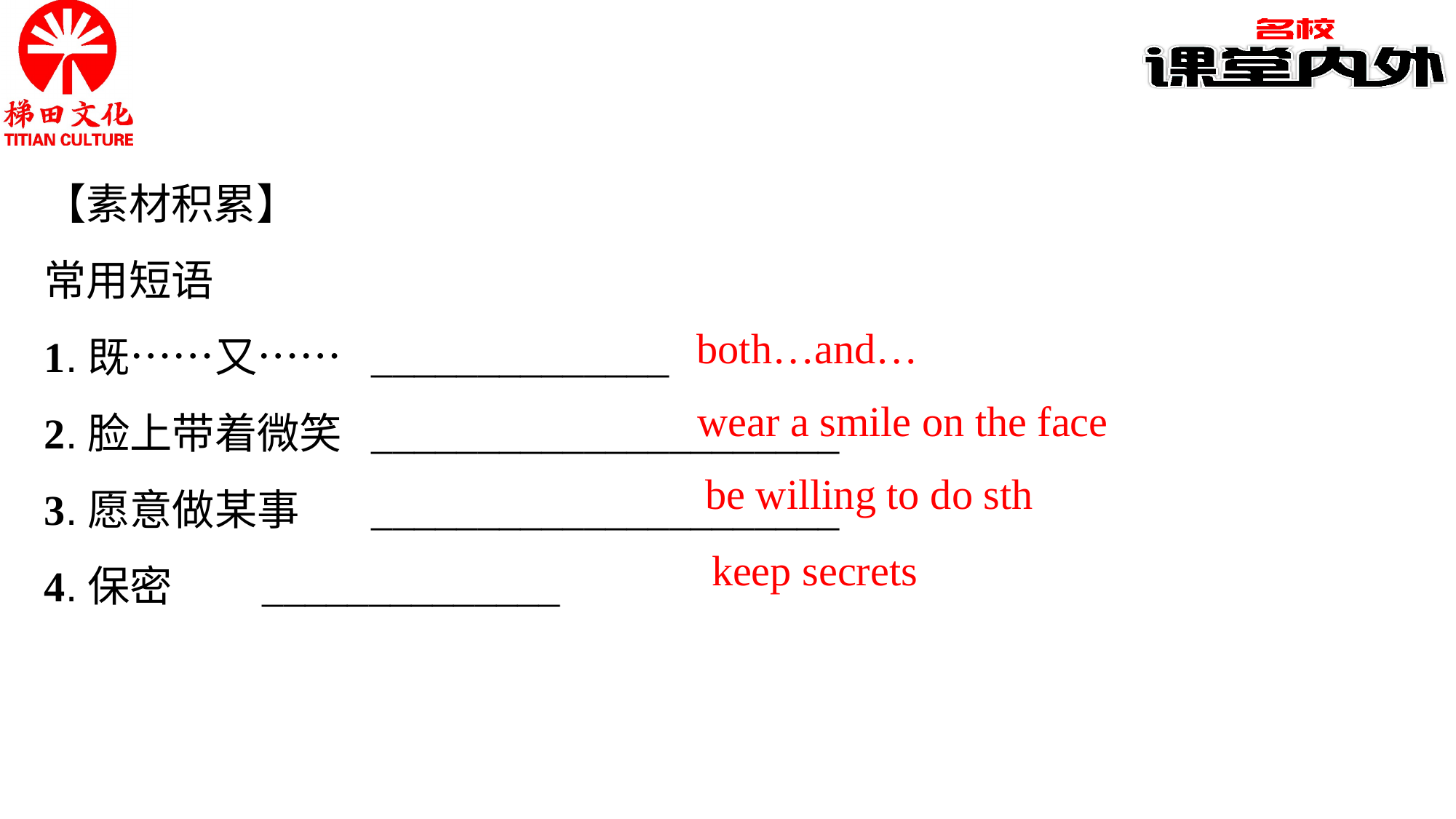

【素材积累】
常用短语
1.既……又……	______________
2.脸上带着微笑	______________________
3.愿意做某事	______________________
4.保密	______________
both…and…
wear a smile on the face
be willing to do sth
keep secrets